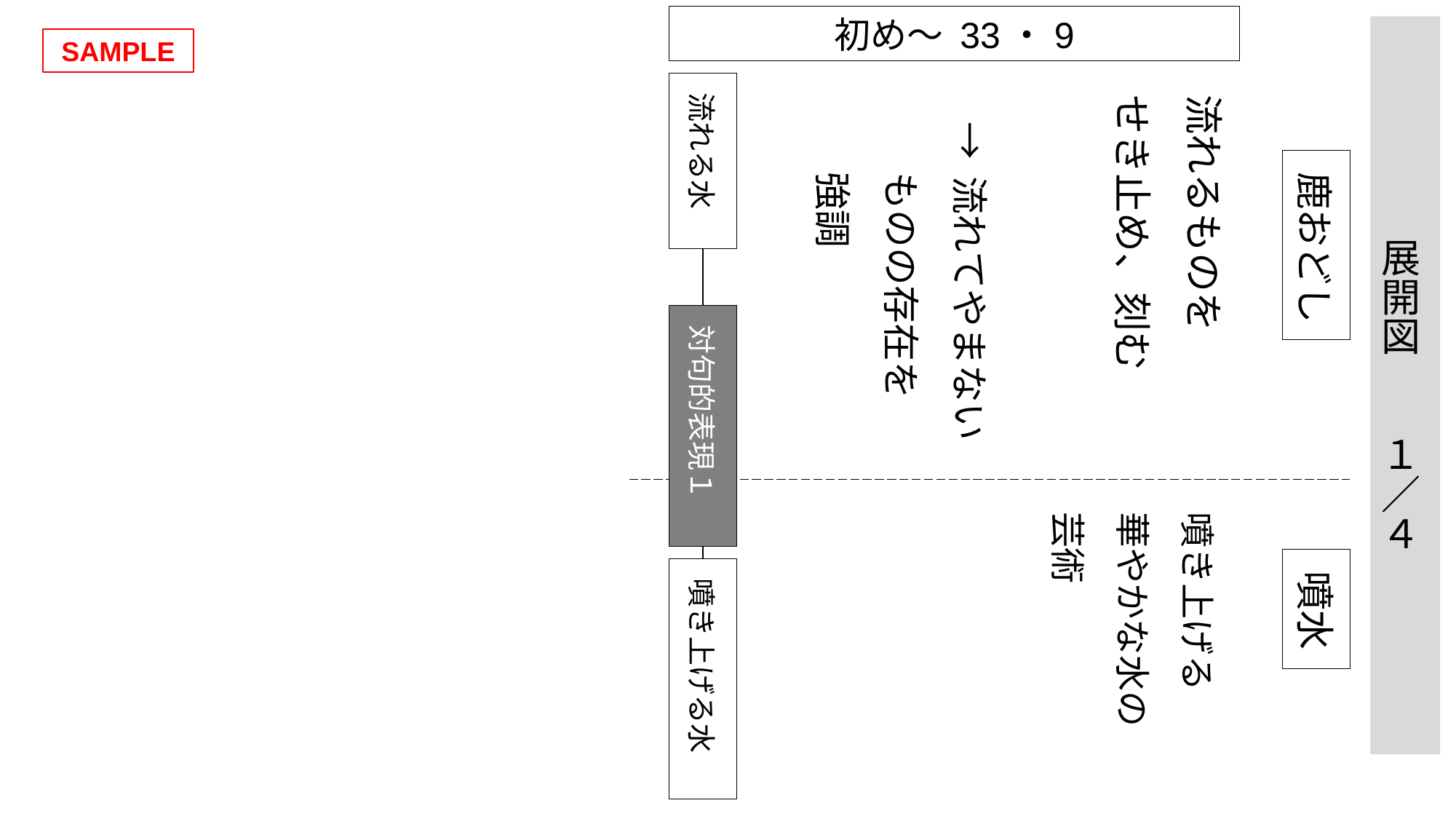

初め～ 33・9
展開図　　１／４
SAMPLE
流れる水
対句的表現１
噴き上げる水
流れるものを
せき止め、刻む

→ 流れてやまない
ものの存在を
強調
鹿おどし
噴き上げる
華やかな水の
芸術
噴水